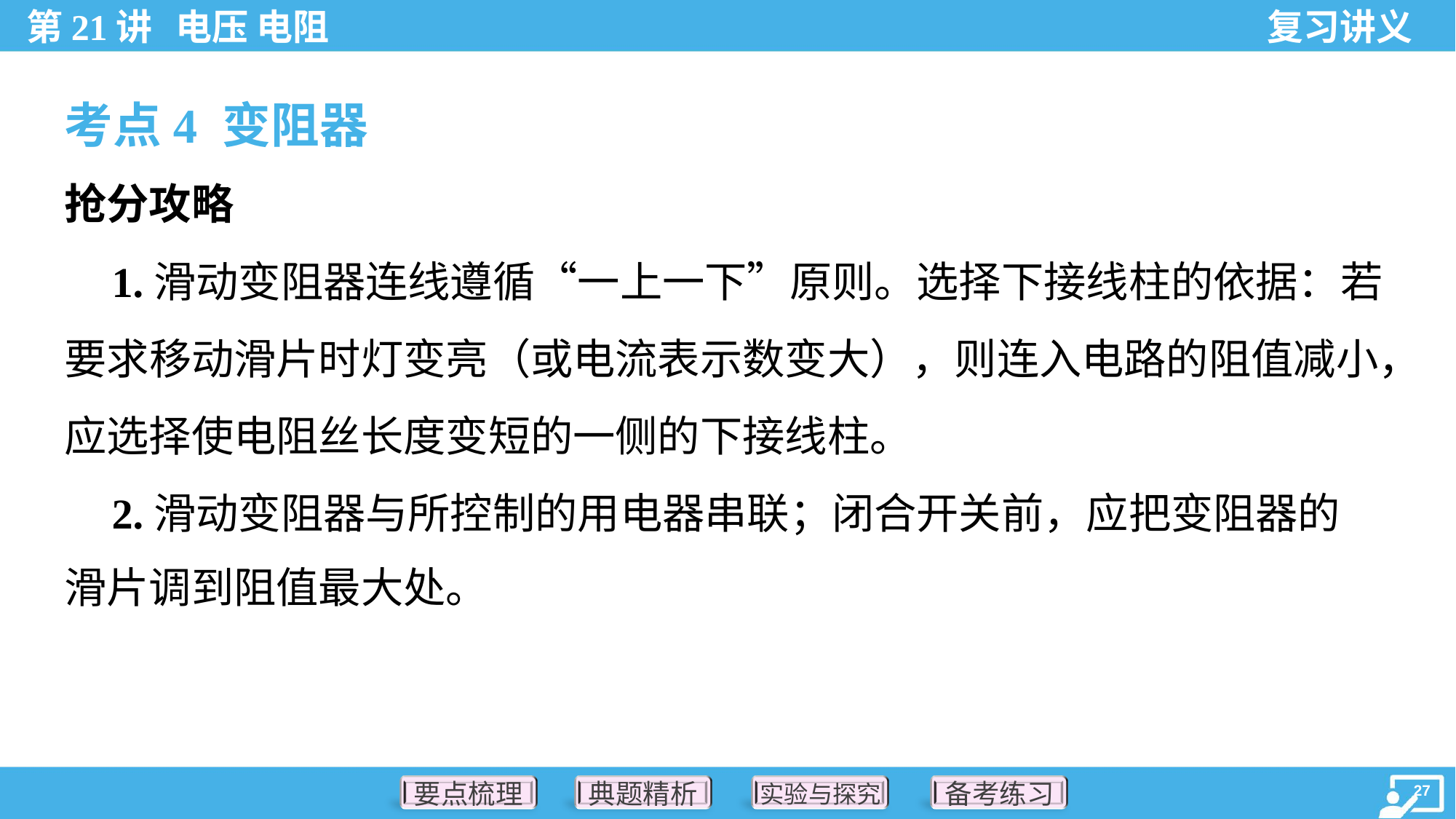

考点4 变阻器
抢分攻略
    1.滑动变阻器连线遵循“一上一下”原则。选择下接线柱的依据：若
要求移动滑片时灯变亮（或电流表示数变大），则连入电路的阻值减小，
应选择使电阻丝长度变短的一侧的下接线柱。
    2.滑动变阻器与所控制的用电器串联；闭合开关前，应把变阻器的
滑片调到阻值最大处。